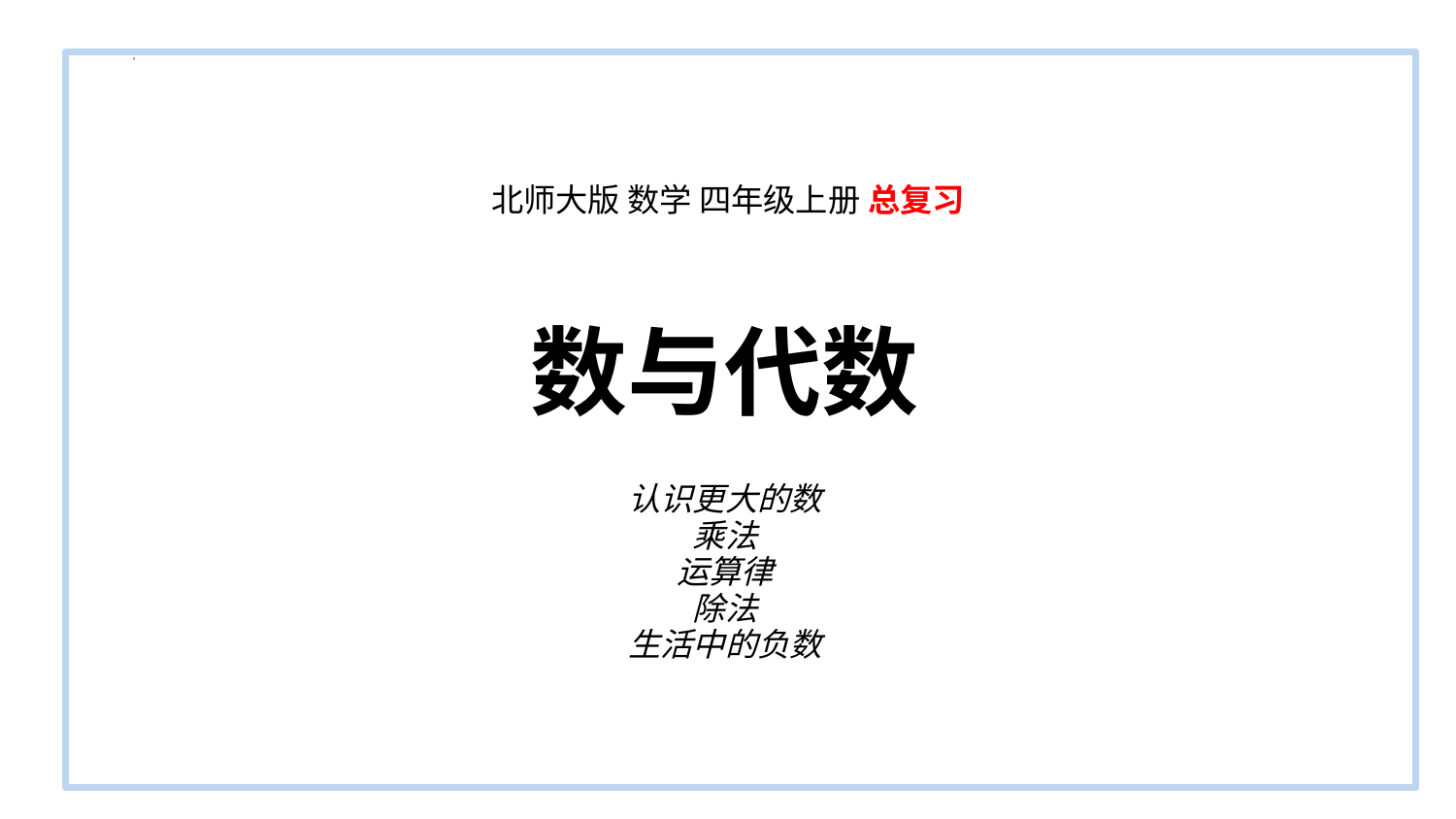

北师大版 数学 四年级上册 总复习
数与代数
认识更大的数
乘法
运算律
除法
生活中的负数